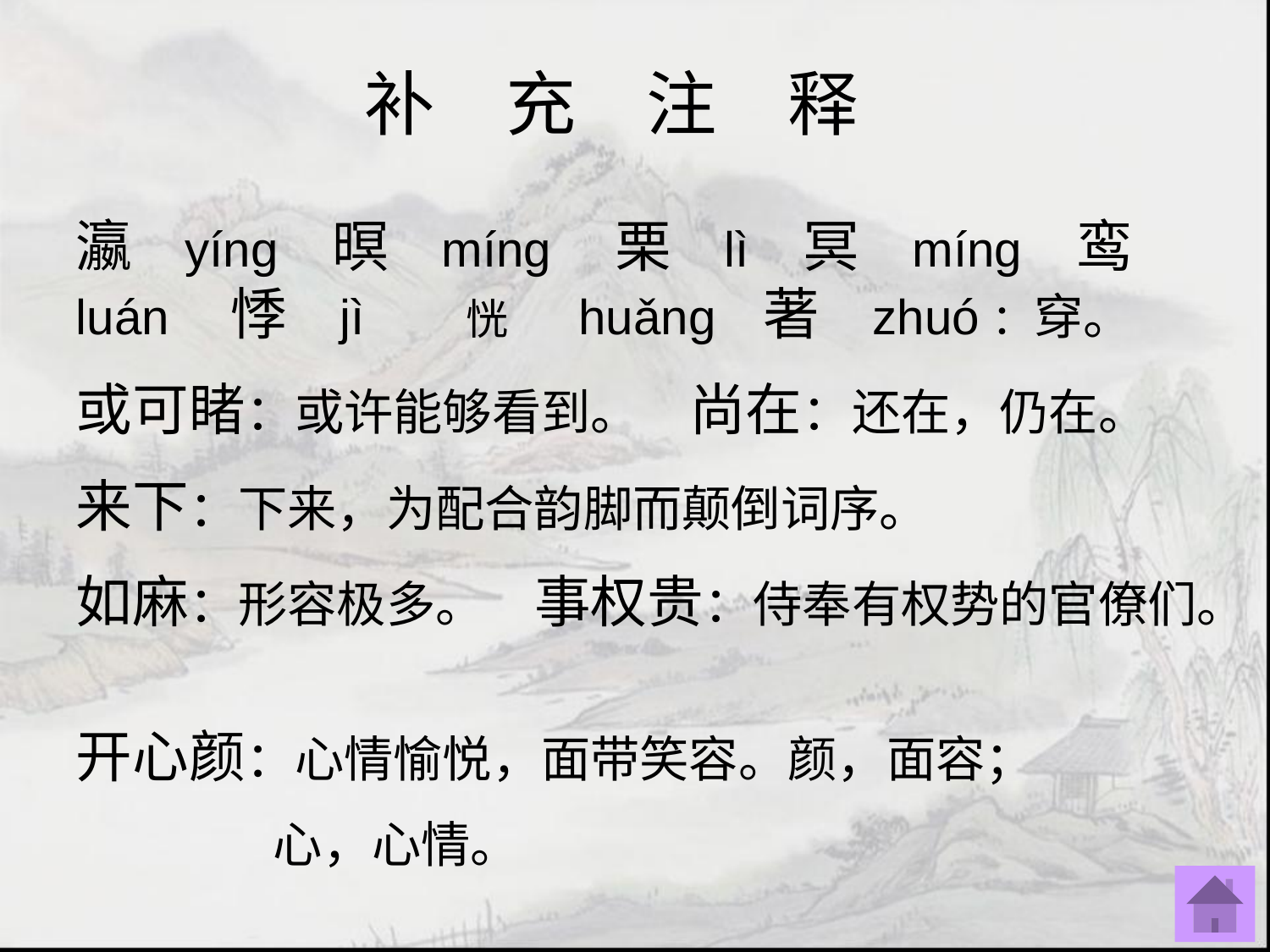

补　充　注　释

瀛　yíng　暝　míng　 栗　lì　冥　míng　鸾　luán　悸　jì　     恍　huǎng 著　zhuó：穿。
或可睹：或许能够看到。　尚在：还在，仍在。
来下：下来，为配合韵脚而颠倒词序。
如麻：形容极多。　事权贵：侍奉有权势的官僚们。
开心颜：心情愉悦，面带笑容。颜，面容；
　　　　心，心情。